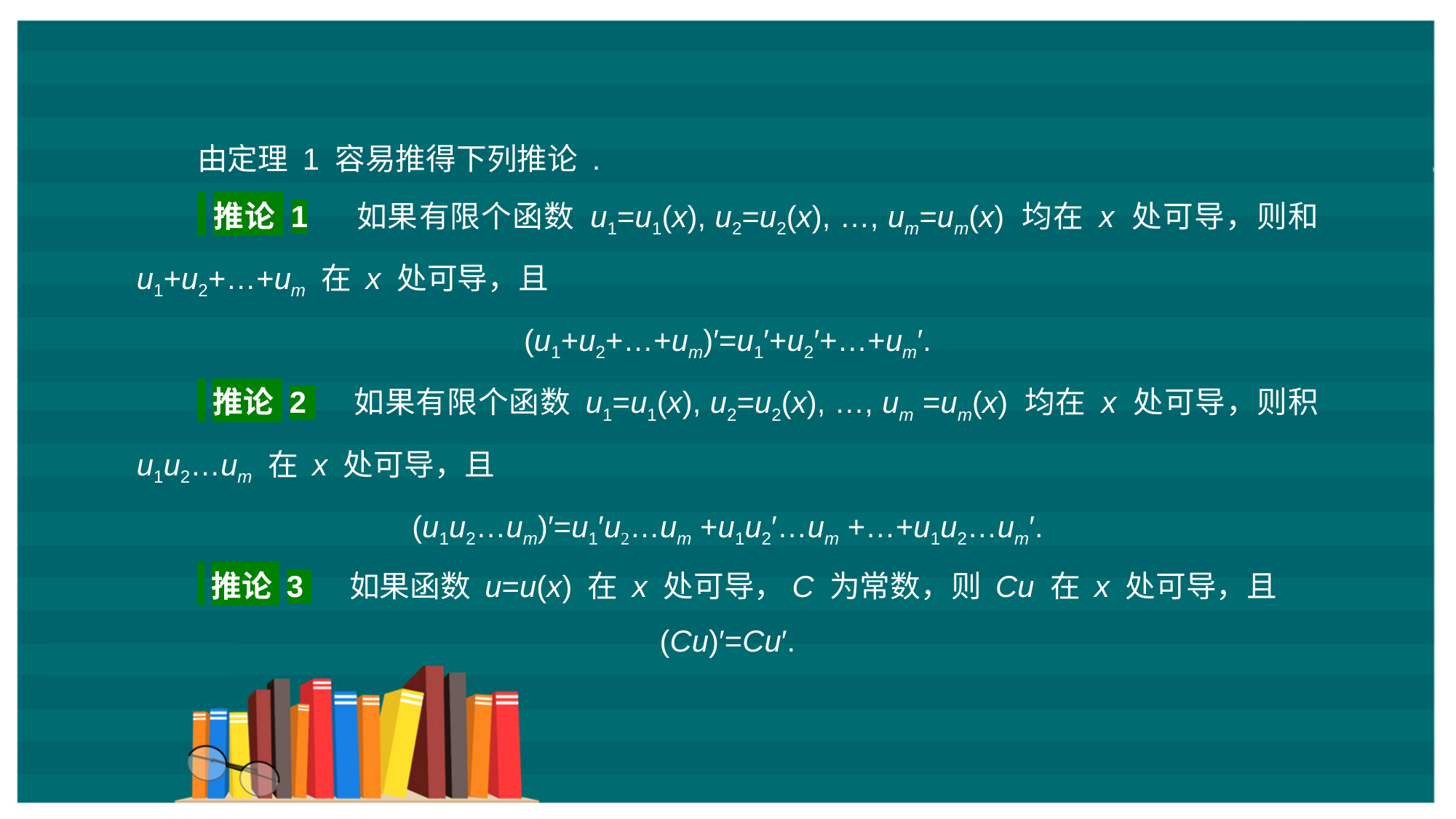

由定理 1 容易推得下列推论 .
 推论 1 　如果有限个函数 u1=u1(x), u2=u2(x), …, um=um(x) 均在 x 处可导，则和 u1+u2+…+um 在 x 处可导，且
(u1+u2+…+um)′=u1′+u2′+…+um′.
 推论 2 　如果有限个函数 u1=u1(x), u2=u2(x), …, um =um(x) 均在 x 处可导，则积 u1u2…um 在 x 处可导，且
(u1u2…um)′=u1′u2…um +u1u2′…um +…+u1u2…um′.
 推论 3 　如果函数 u=u(x) 在 x 处可导，C 为常数，则 Cu 在 x 处可导，且
(Cu)′=Cu′.